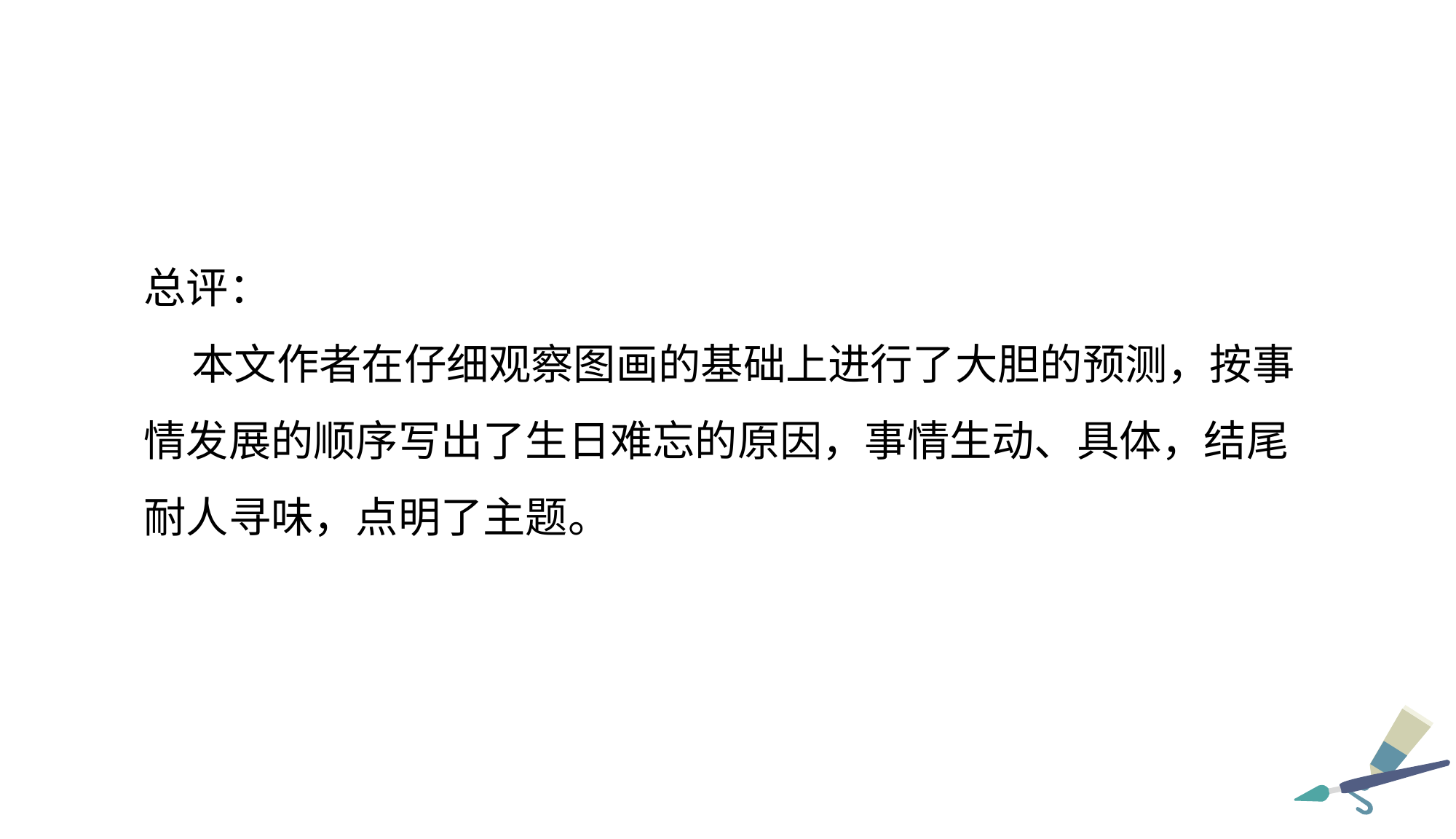

总评：
    本文作者在仔细观察图画的基础上进行了大胆的预测，按事情发展的顺序写出了生日难忘的原因，事情生动、具体，结尾耐人寻味，点明了主题。